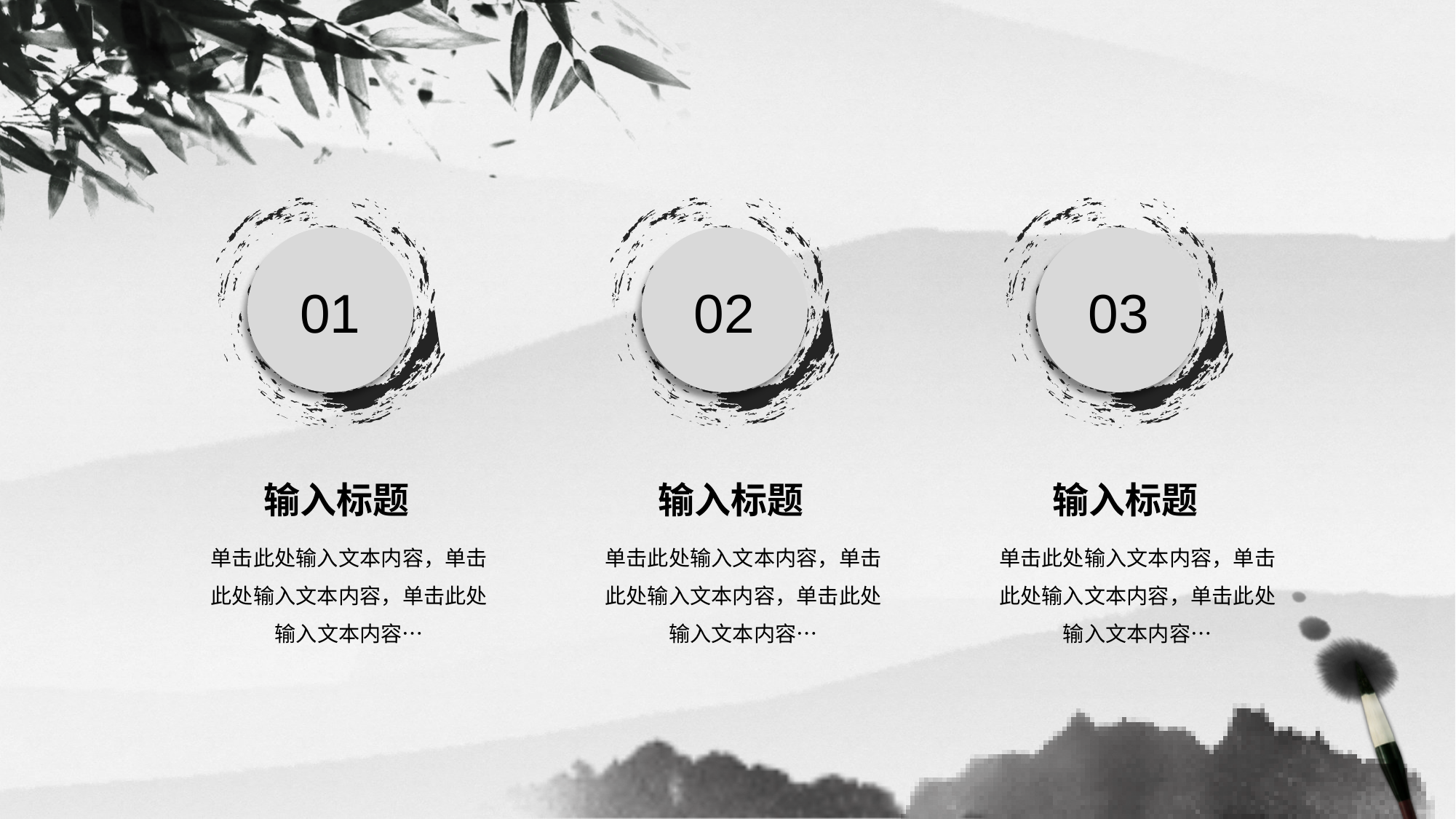

01
输入标题
单击此处输入文本内容，单击此处输入文本内容，单击此处输入文本内容…

02
输入标题
单击此处输入文本内容，单击此处输入文本内容，单击此处输入文本内容…

03
输入标题
单击此处输入文本内容，单击此处输入文本内容，单击此处输入文本内容…